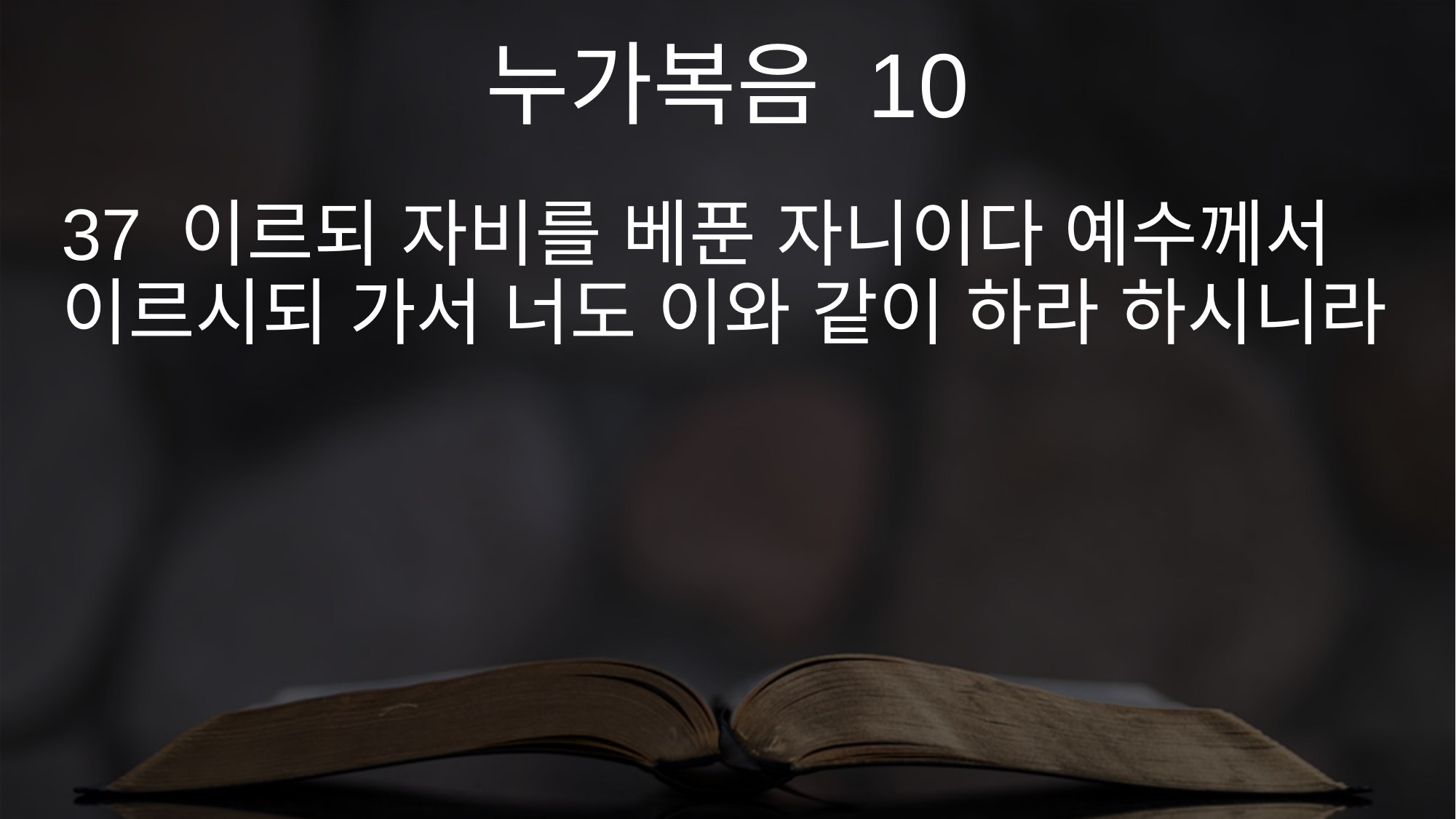

누가복음 10
37 이르되 자비를 베푼 자니이다 예수께서 이르시되 가서 너도 이와 같이 하라 하시니라